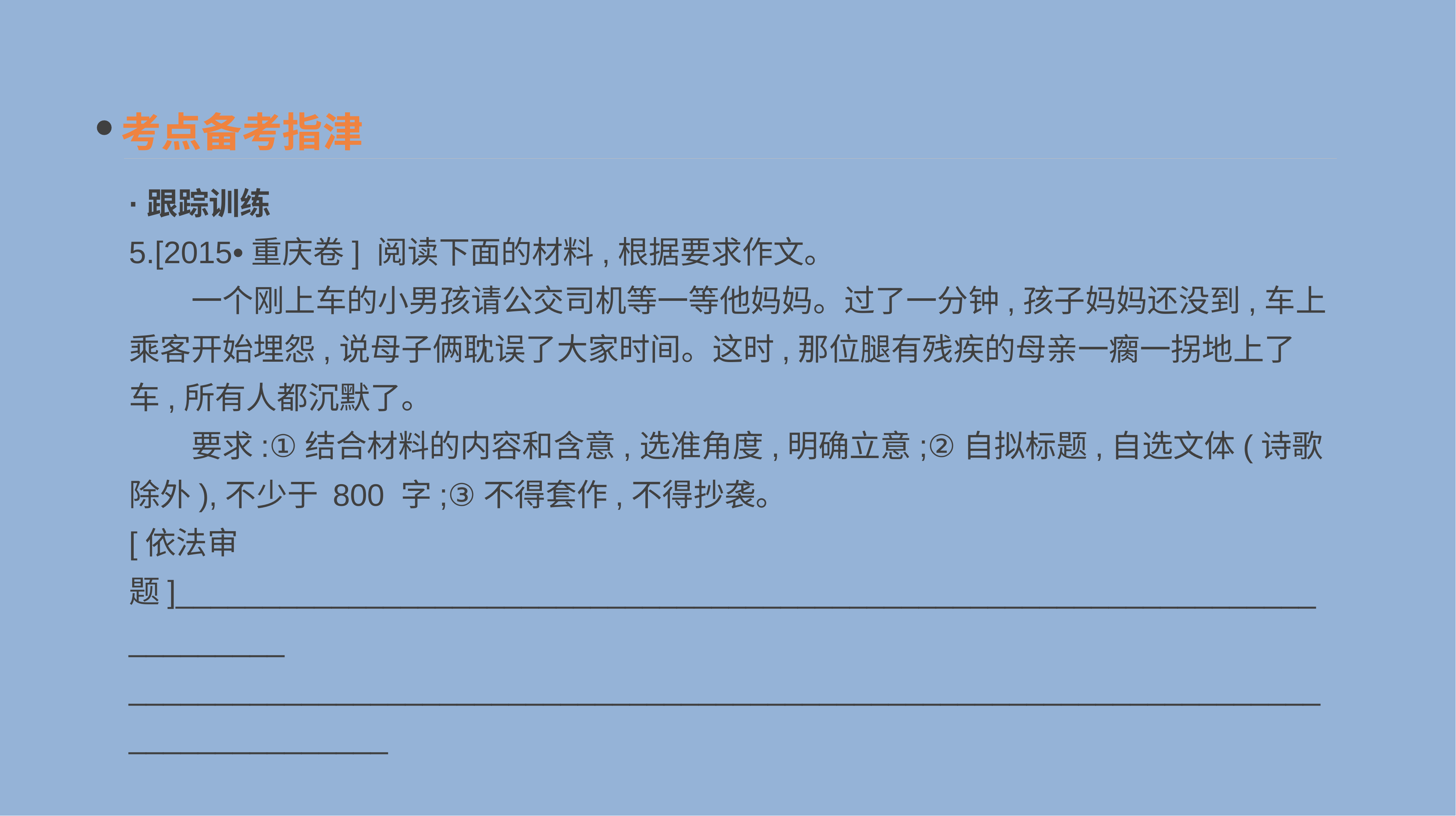

考点备考指津

·跟踪训练
5.[2015•重庆卷] 阅读下面的材料,根据要求作文。
　　一个刚上车的小男孩请公交司机等一等他妈妈。过了一分钟,孩子妈妈还没到,车上乘客开始埋怨,说母子俩耽误了大家时间。这时,那位腿有残疾的母亲一瘸一拐地上了车,所有人都沉默了。
　　要求:①结合材料的内容和含意,选准角度,明确立意;②自拟标题,自选文体(诗歌除外),不少于 800 字;③不得套作,不得抄袭。
[依法审题]___________________________________________________________________________
____________________________________________________________________________________